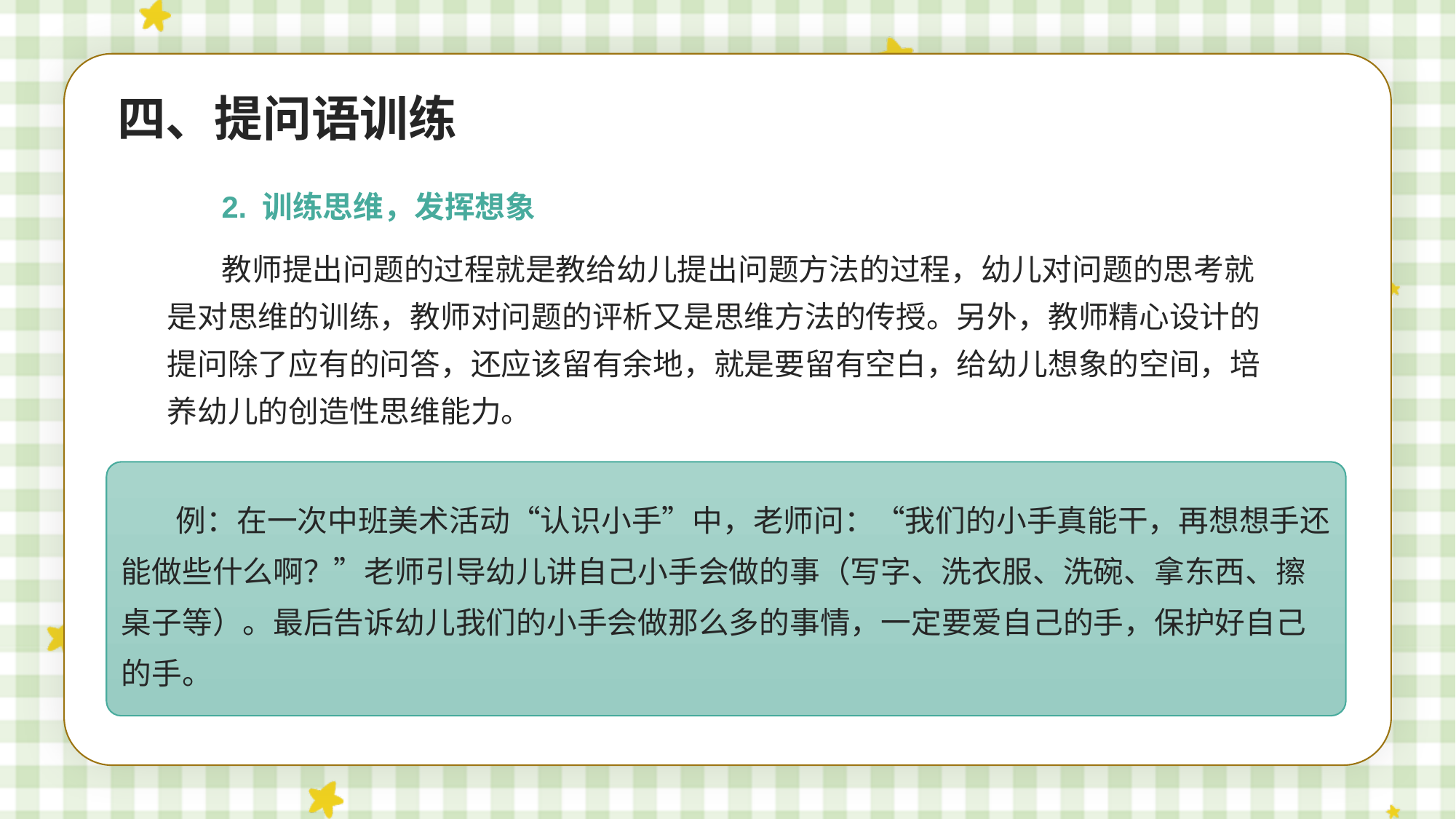

四、提问语训练
2. 训练思维，发挥想象
教师提出问题的过程就是教给幼儿提出问题方法的过程，幼儿对问题的思考就是对思维的训练，教师对问题的评析又是思维方法的传授。另外，教师精心设计的提问除了应有的问答，还应该留有余地，就是要留有空白，给幼儿想象的空间，培养幼儿的创造性思维能力。
例：在一次中班美术活动“认识小手”中，老师问：“我们的小手真能干，再想想手还能做些什么啊？”老师引导幼儿讲自己小手会做的事（写字、洗衣服、洗碗、拿东西、擦桌子等）。最后告诉幼儿我们的小手会做那么多的事情，一定要爱自己的手，保护好自己的手。